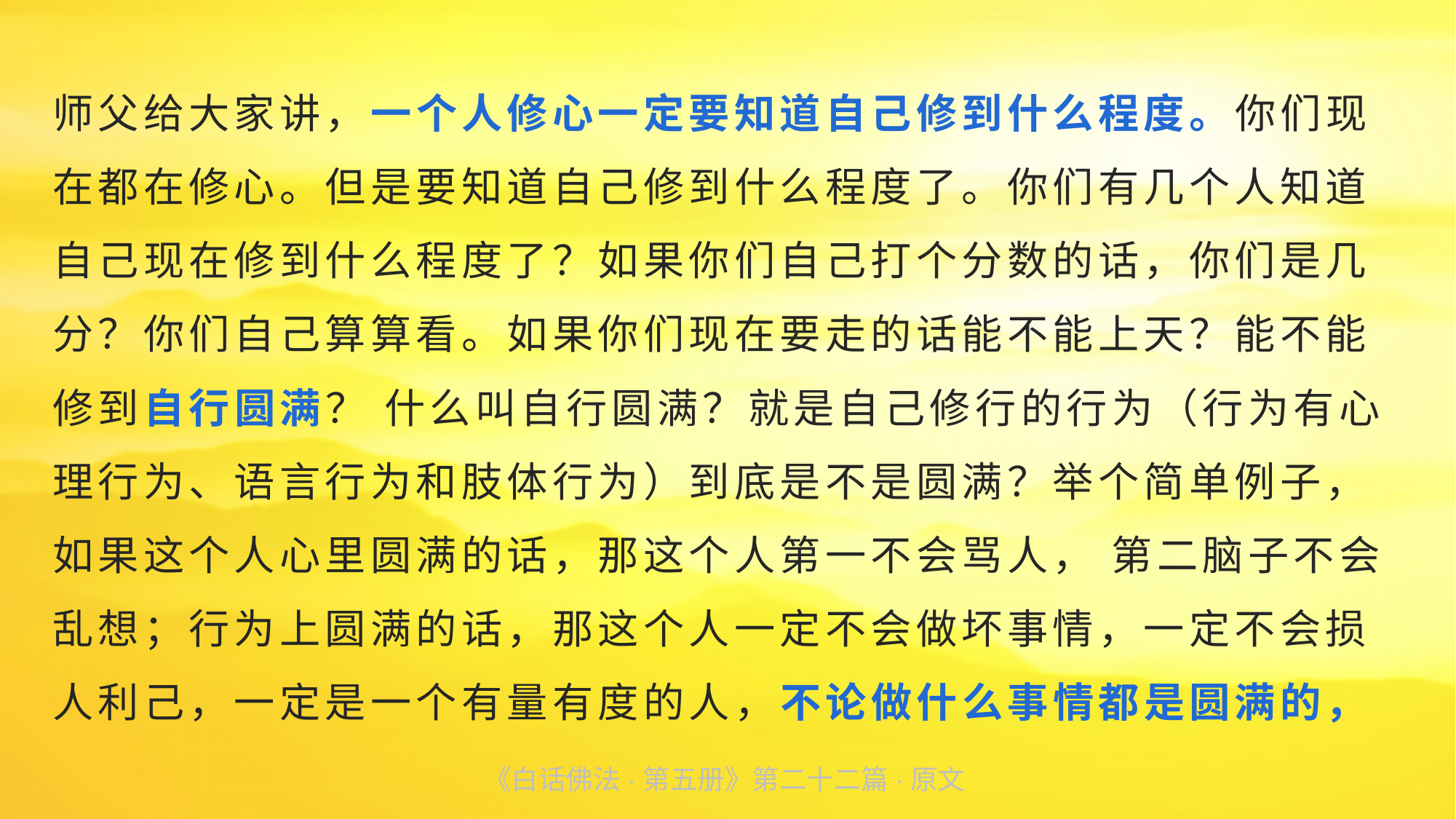

师父给大家讲，一个人修心一定要知道自己修到什么程度。你们现在都在修心。但是要知道自己修到什么程度了。你们有几个人知道自己现在修到什么程度了？如果你们自己打个分数的话，你们是几分？你们自己算算看。如果你们现在要走的话能不能上天？能不能修到自行圆满？ 什么叫自行圆满？就是自己修行的行为（行为有心理行为、语言行为和肢体行为）到底是不是圆满？举个简单例子，如果这个人心里圆满的话，那这个人第一不会骂人， 第二脑子不会乱想；行为上圆满的话，那这个人一定不会做坏事情，一定不会损人利己，一定是一个有量有度的人，不论做什么事情都是圆满的，
《白话佛法·第五册》第二十二篇·原文